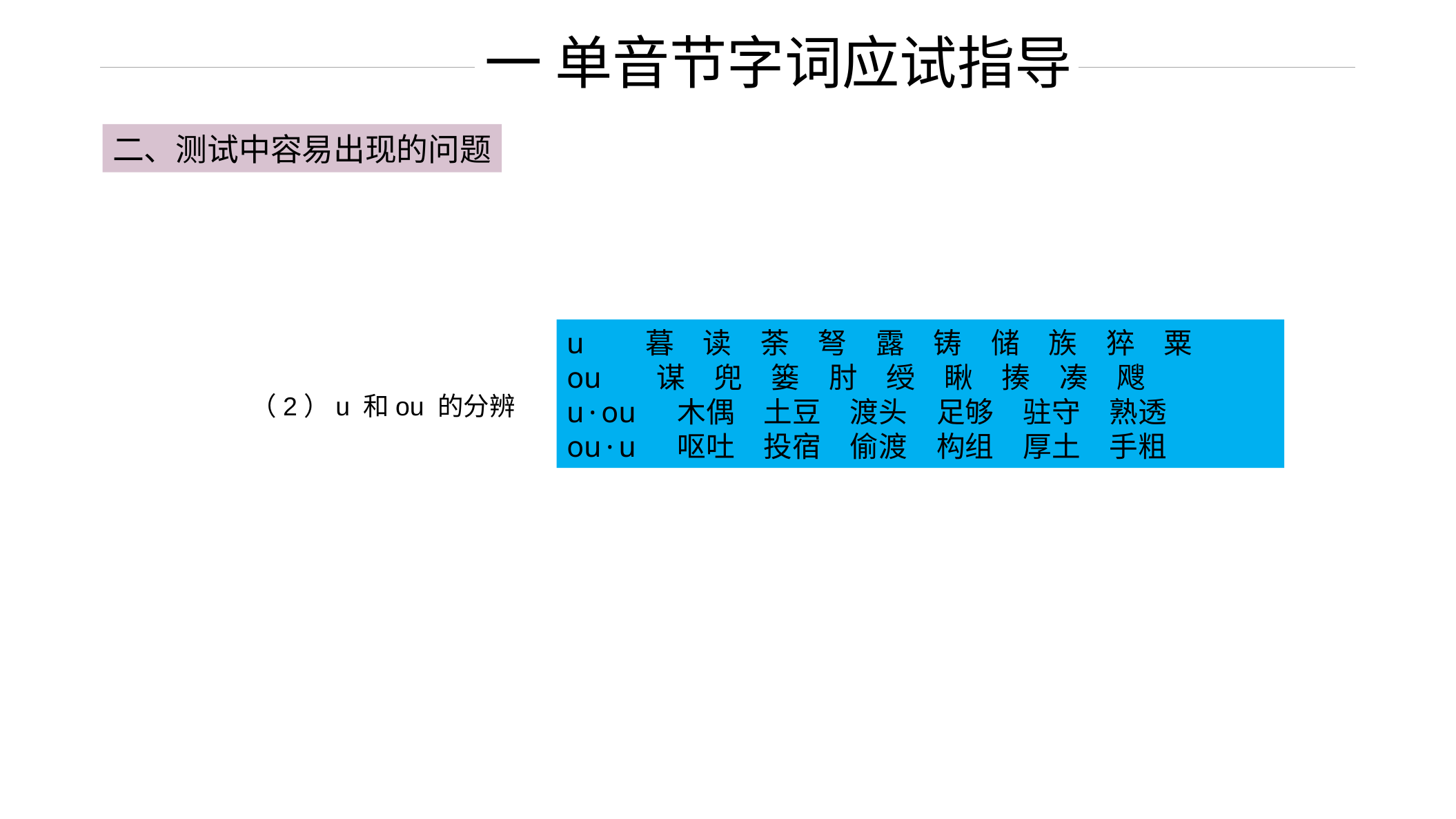

一 单音节字词应试指导
二、测试中容易出现的问题
u　    暮　读　荼　弩　露　铸　储　族　猝　粟
ou　   谋　兜　篓　肘　绶　瞅　揍　凑　飕
u·ou  木偶　土豆　渡头　足够　驻守　熟透
ou·u  呕吐　投宿　偷渡　构组　厚土　手粗
（2）u 和ou 的分辨